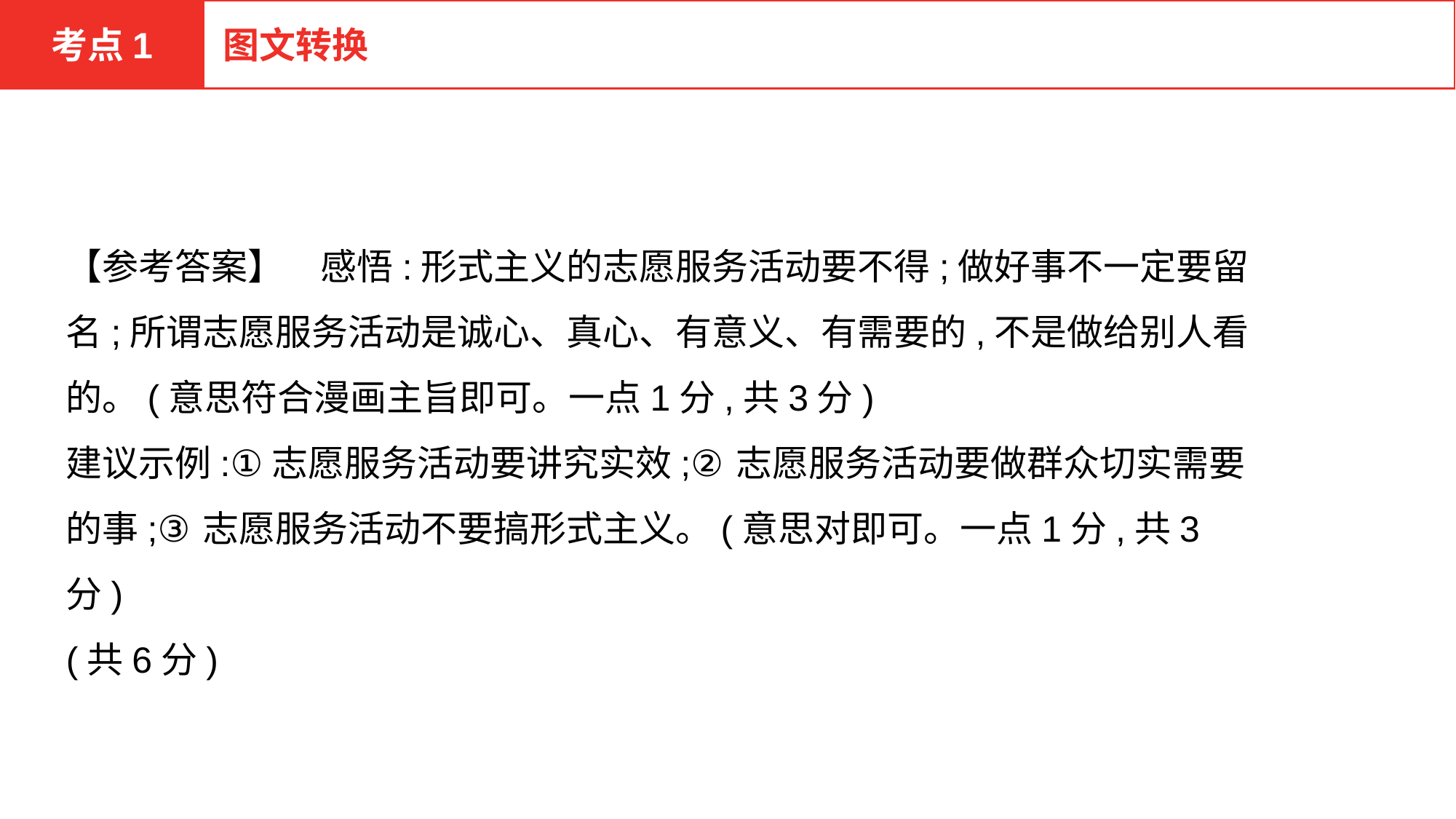

考点1
图文转换
【参考答案】　感悟:形式主义的志愿服务活动要不得;做好事不一定要留名;所谓志愿服务活动是诚心、真心、有意义、有需要的,不是做给别人看的。(意思符合漫画主旨即可。一点1分,共3分)
建议示例:①志愿服务活动要讲究实效;②志愿服务活动要做群众切实需要的事;③志愿服务活动不要搞形式主义。(意思对即可。一点1分,共3分)
(共6分)